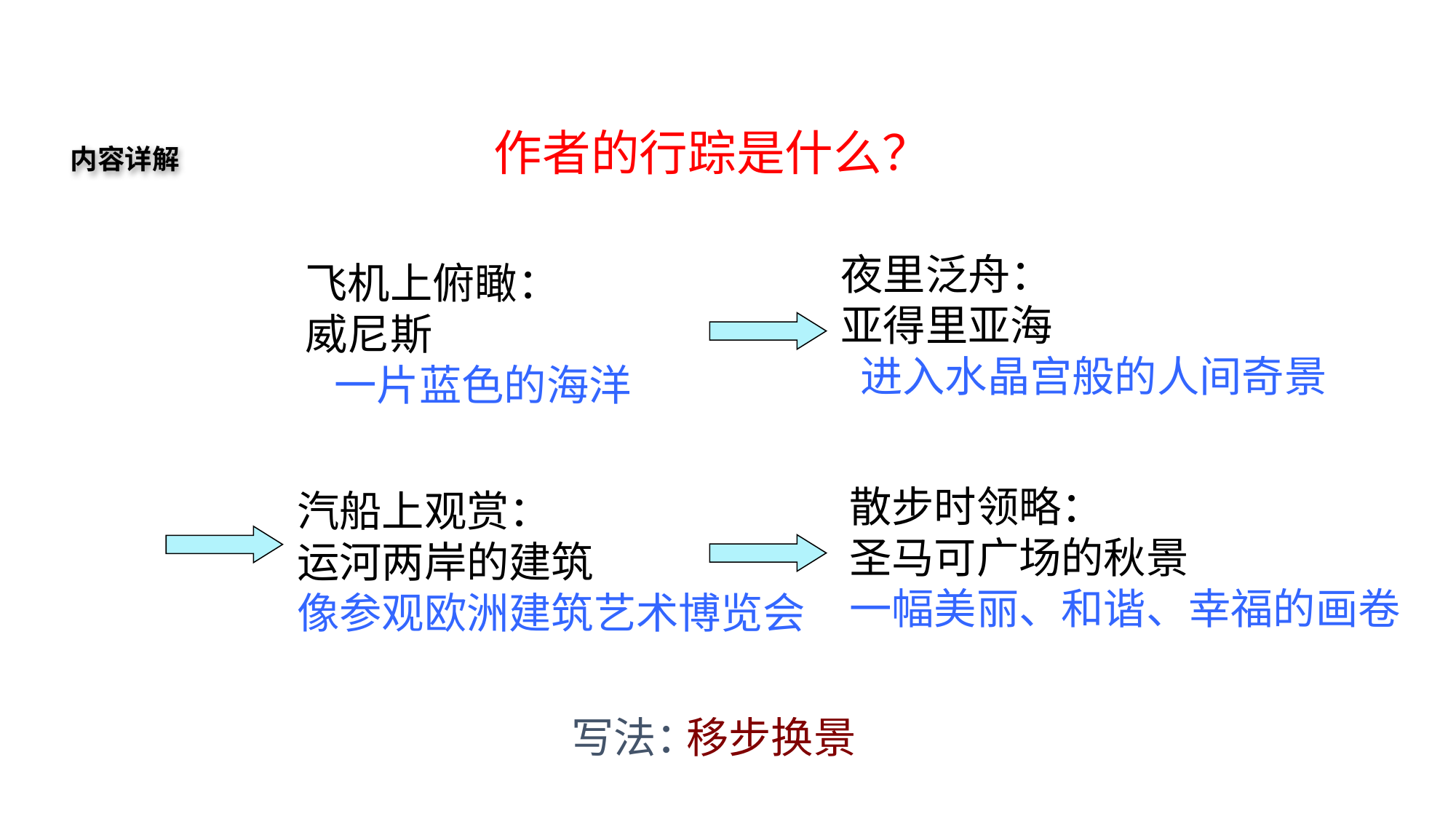

作者的行踪是什么？
内容详解
夜里泛舟：
亚得里亚海
 进入水晶宫般的人间奇景
飞机上俯瞰：
威尼斯
  一片蓝色的海洋

散步时领略：
圣马可广场的秋景
一幅美丽、和谐、幸福的画卷
汽船上观赏：
运河两岸的建筑
像参观欧洲建筑艺术博览会

写法：
移步换景